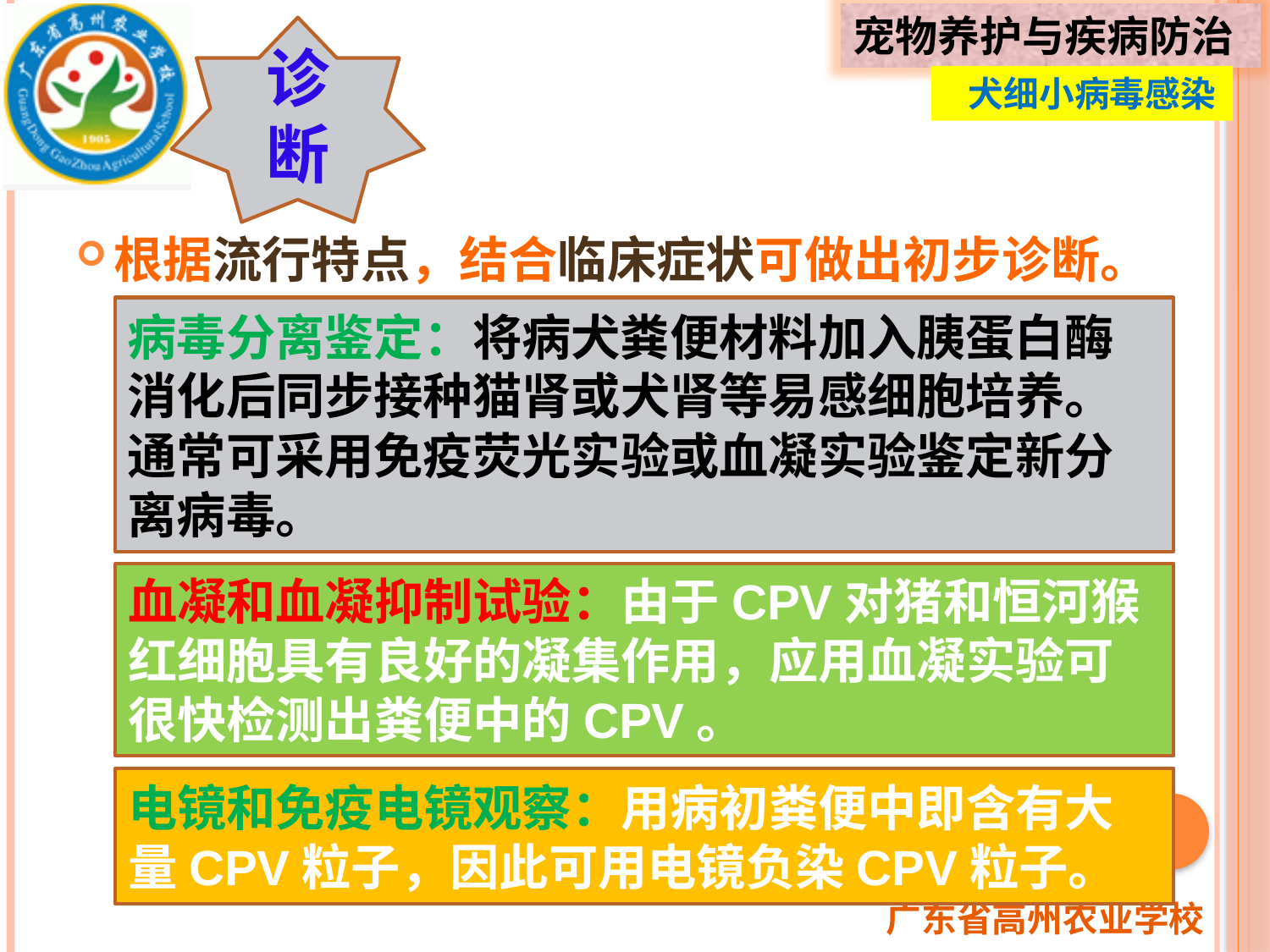

诊
断
  犬细小病毒感染
根据流行特点，结合临床症状可做出初步诊断。

病毒分离鉴定：将病犬粪便材料加入胰蛋白酶消化后同步接种猫肾或犬肾等易感细胞培养。通常可采用免疫荧光实验或血凝实验鉴定新分离病毒。
血凝和血凝抑制试验：由于CPV对猪和恒河猴红细胞具有良好的凝集作用，应用血凝实验可很快检测出粪便中的CPV。
电镜和免疫电镜观察：用病初粪便中即含有大量CPV粒子，因此可用电镜负染CPV粒子。